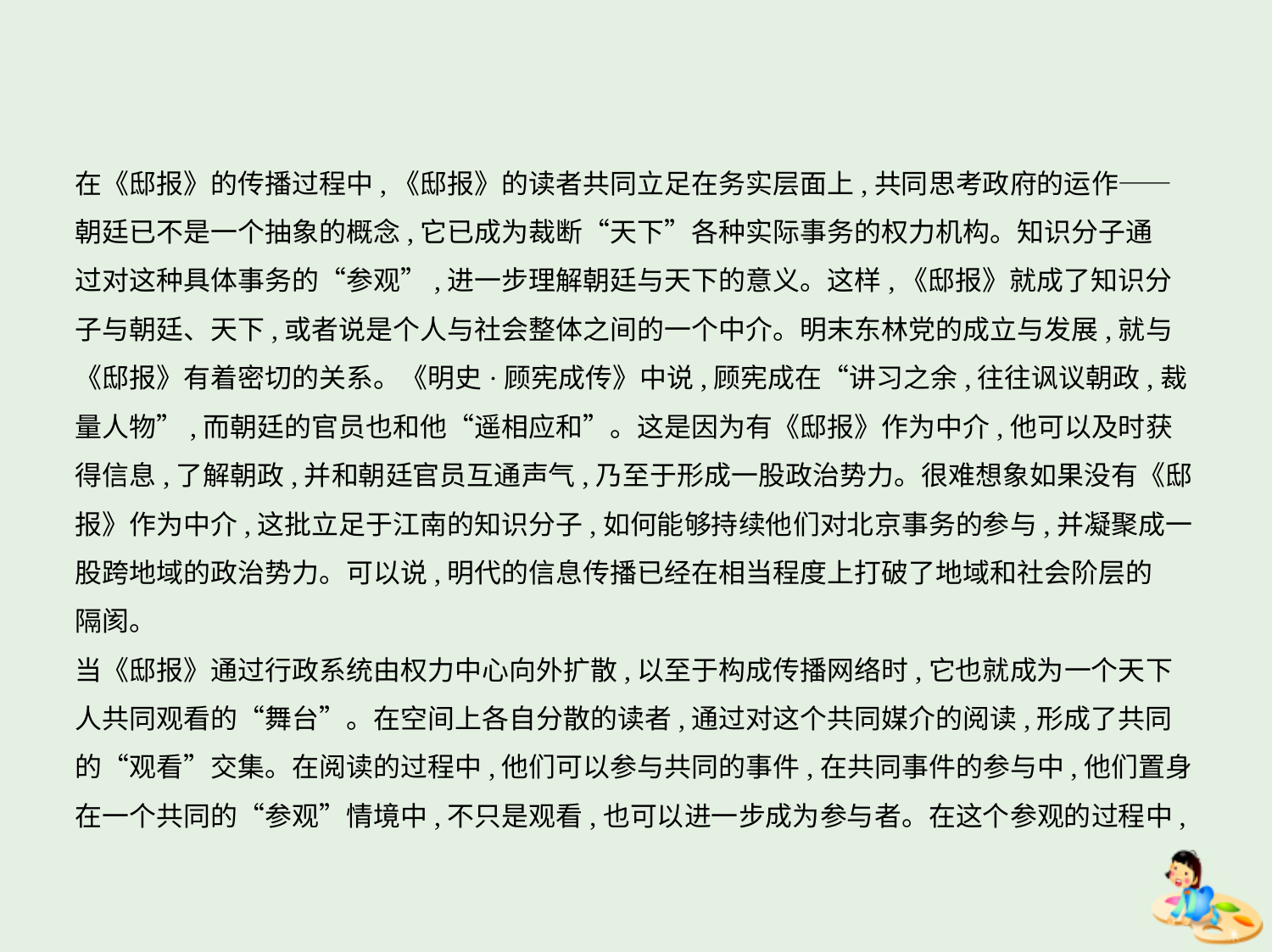

在《邸报》的传播过程中,《邸报》的读者共同立足在务实层面上,共同思考政府的运作——
朝廷已不是一个抽象的概念,它已成为裁断“天下”各种实际事务的权力机构。知识分子通
过对这种具体事务的“参观”,进一步理解朝廷与天下的意义。这样,《邸报》就成了知识分
子与朝廷、天下,或者说是个人与社会整体之间的一个中介。明末东林党的成立与发展,就与
《邸报》有着密切的关系。《明史·顾宪成传》中说,顾宪成在“讲习之余,往往讽议朝政,裁
量人物”,而朝廷的官员也和他“遥相应和”。这是因为有《邸报》作为中介,他可以及时获
得信息,了解朝政,并和朝廷官员互通声气,乃至于形成一股政治势力。很难想象如果没有《邸
报》作为中介,这批立足于江南的知识分子,如何能够持续他们对北京事务的参与,并凝聚成一
股跨地域的政治势力。可以说,明代的信息传播已经在相当程度上打破了地域和社会阶层的
隔阂。
当《邸报》通过行政系统由权力中心向外扩散,以至于构成传播网络时,它也就成为一个天下
人共同观看的“舞台”。在空间上各自分散的读者,通过对这个共同媒介的阅读,形成了共同
的“观看”交集。在阅读的过程中,他们可以参与共同的事件,在共同事件的参与中,他们置身
在一个共同的“参观”情境中,不只是观看,也可以进一步成为参与者。在这个参观的过程中,